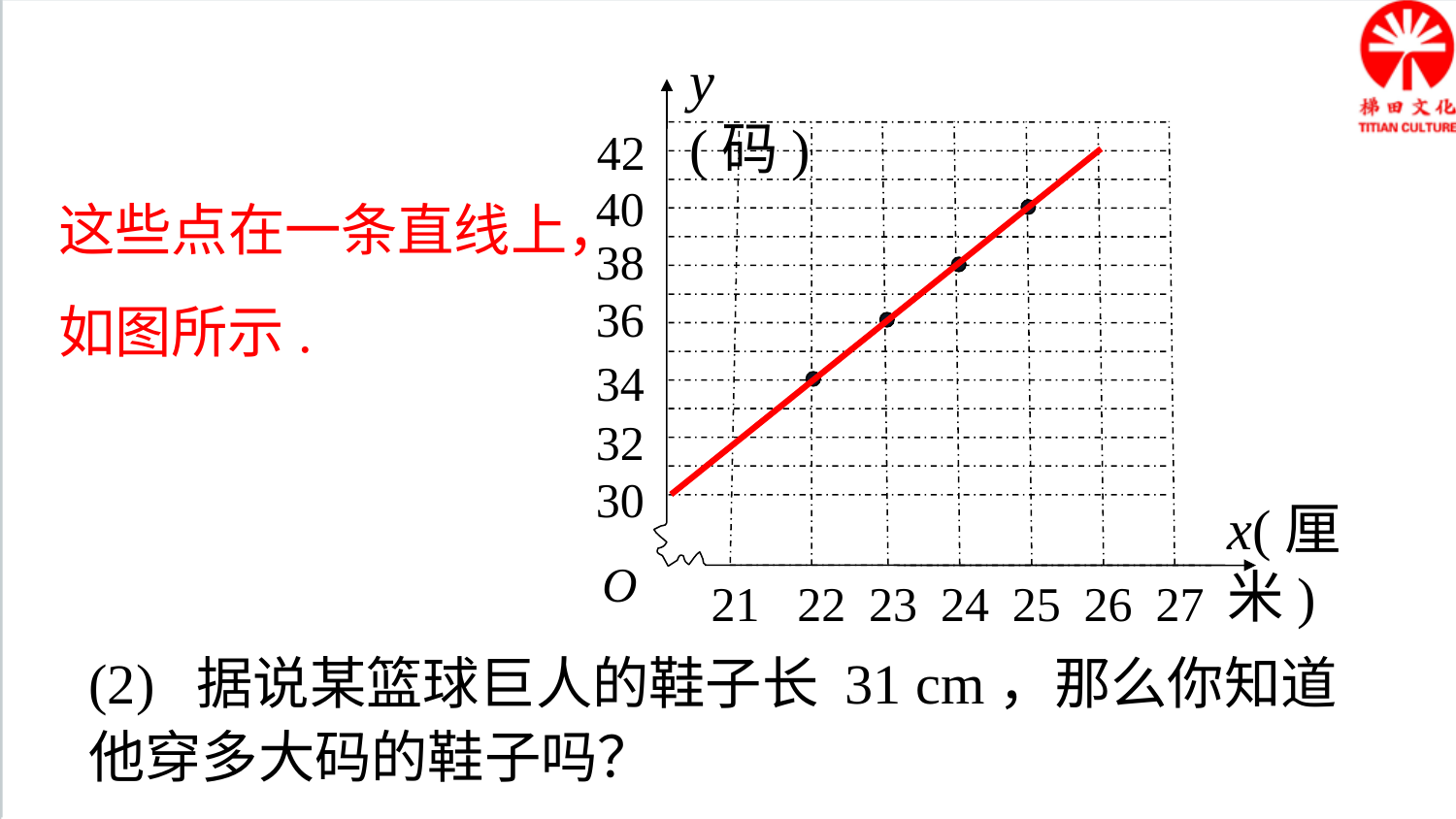

y (码)

42

这些点在一条直线上，
如图所示.
40

38

36

34

32

30

x(厘米)

O

21
22
23
24
25
26
27
(2)  据说某篮球巨人的鞋子长 31 cm，那么你知道他穿多大码的鞋子吗？